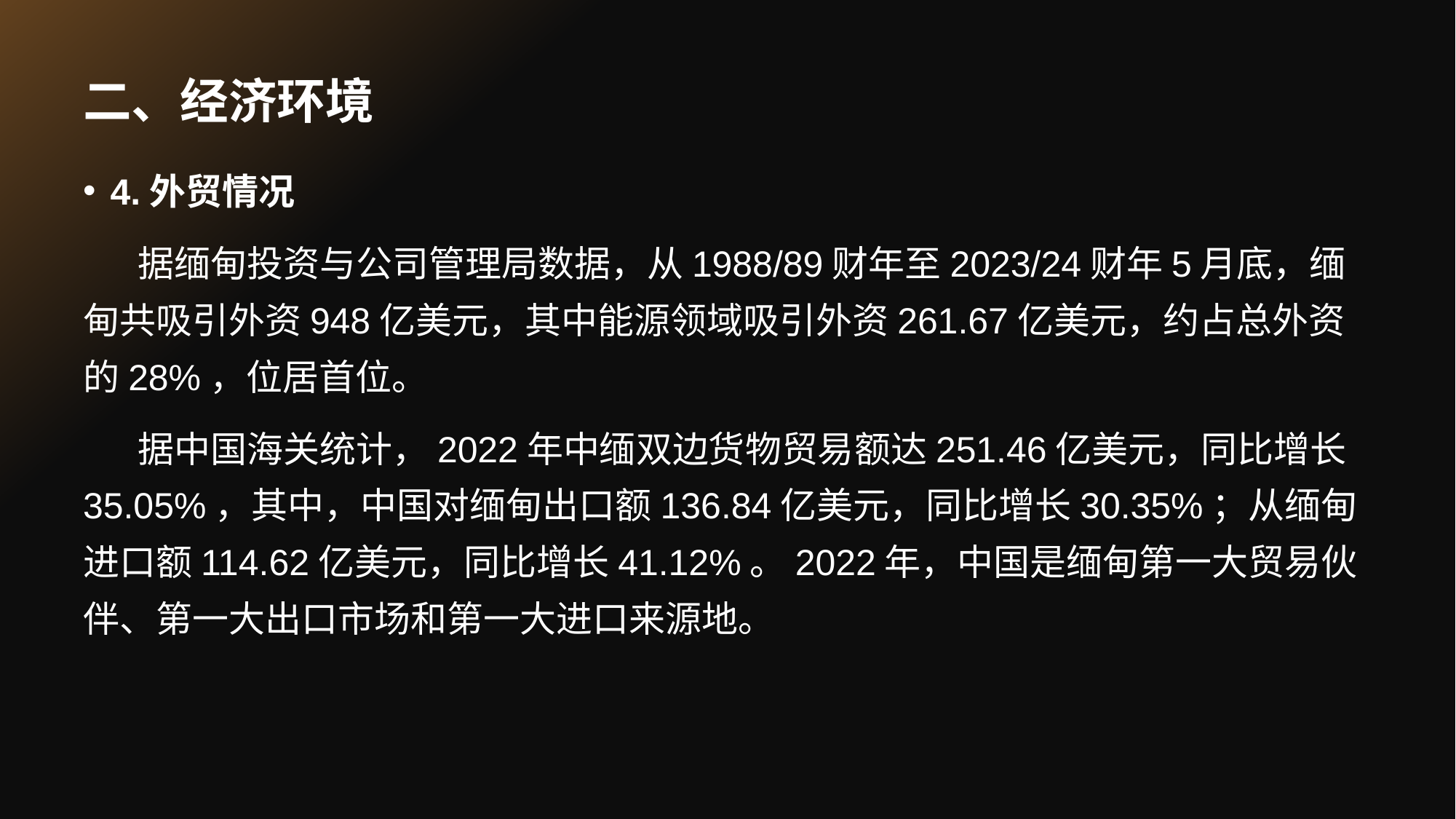

# 二、经济环境
4.外贸情况
据缅甸投资与公司管理局数据，从1988/89财年至2023/24财年5月底，缅甸共吸引外资948亿美元，其中能源领域吸引外资261.67亿美元，约占总外资的28%，位居首位。
据中国海关统计，2022年中缅双边货物贸易额达251.46亿美元，同比增长35.05%，其中，中国对缅甸出口额136.84亿美元，同比增长30.35%；从缅甸进口额114.62亿美元，同比增长41.12%。2022年，中国是缅甸第一大贸易伙伴、第一大出口市场和第一大进口来源地。